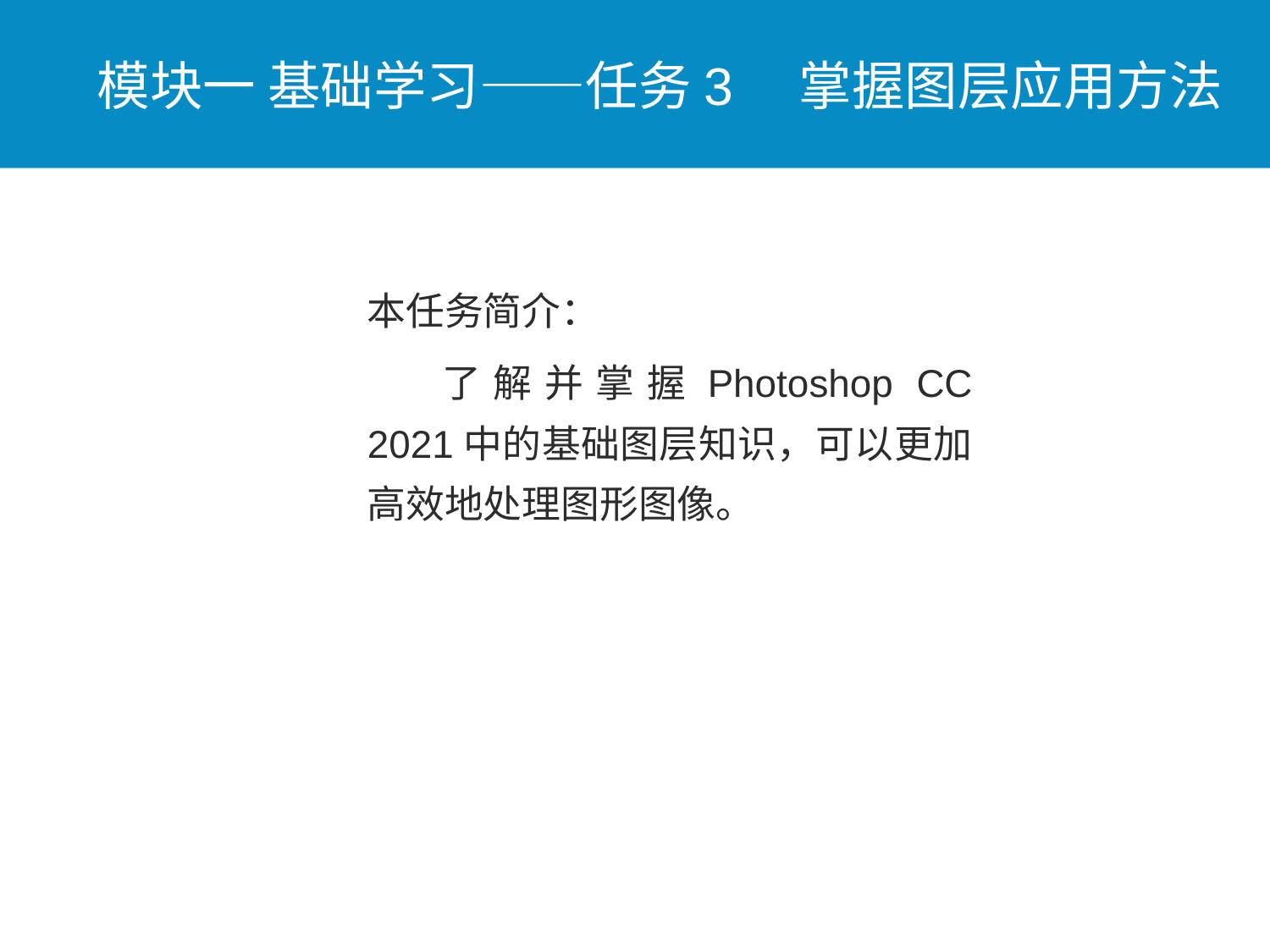

模块一 基础学习——任务3　掌握图层应用方法
本任务简介：
了解并掌握Photoshop CC 2021中的基础图层知识，可以更加高效地处理图形图像。